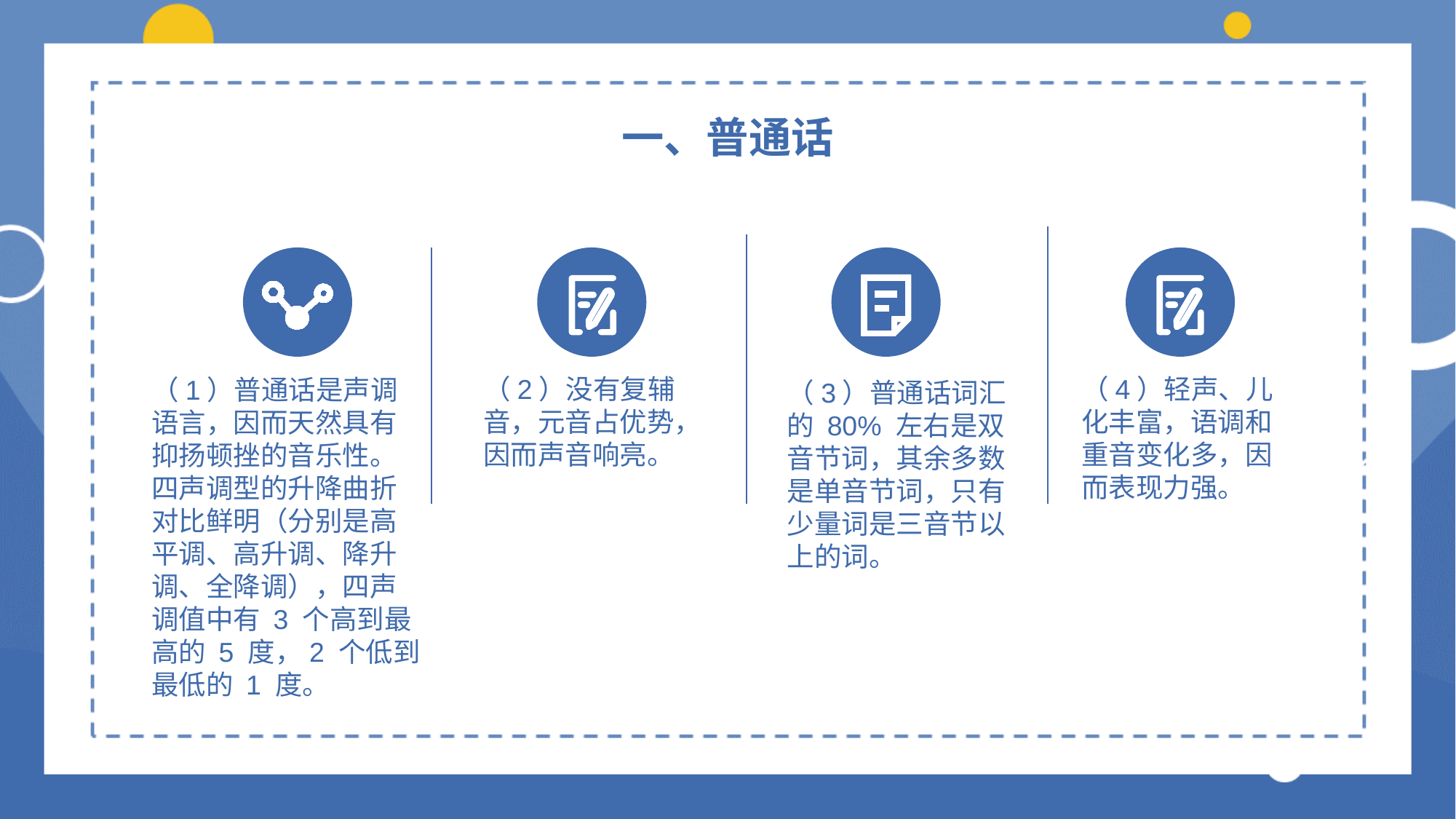

一、普通话

（2）没有复辅音，元音占优势，因而声音响亮。
（4）轻声、儿化丰富，语调和重音变化多，因而表现力强。
（1）普通话是声调语言，因而天然具有抑扬顿挫的音乐性。四声调型的升降曲折对比鲜明（分别是高平调、高升调、降升调、全降调），四声调值中有 3 个高到最高的 5 度，2 个低到最低的 1 度。
（3）普通话词汇的 80% 左右是双音节词，其余多数是单音节词，只有少量词是三音节以上的词。